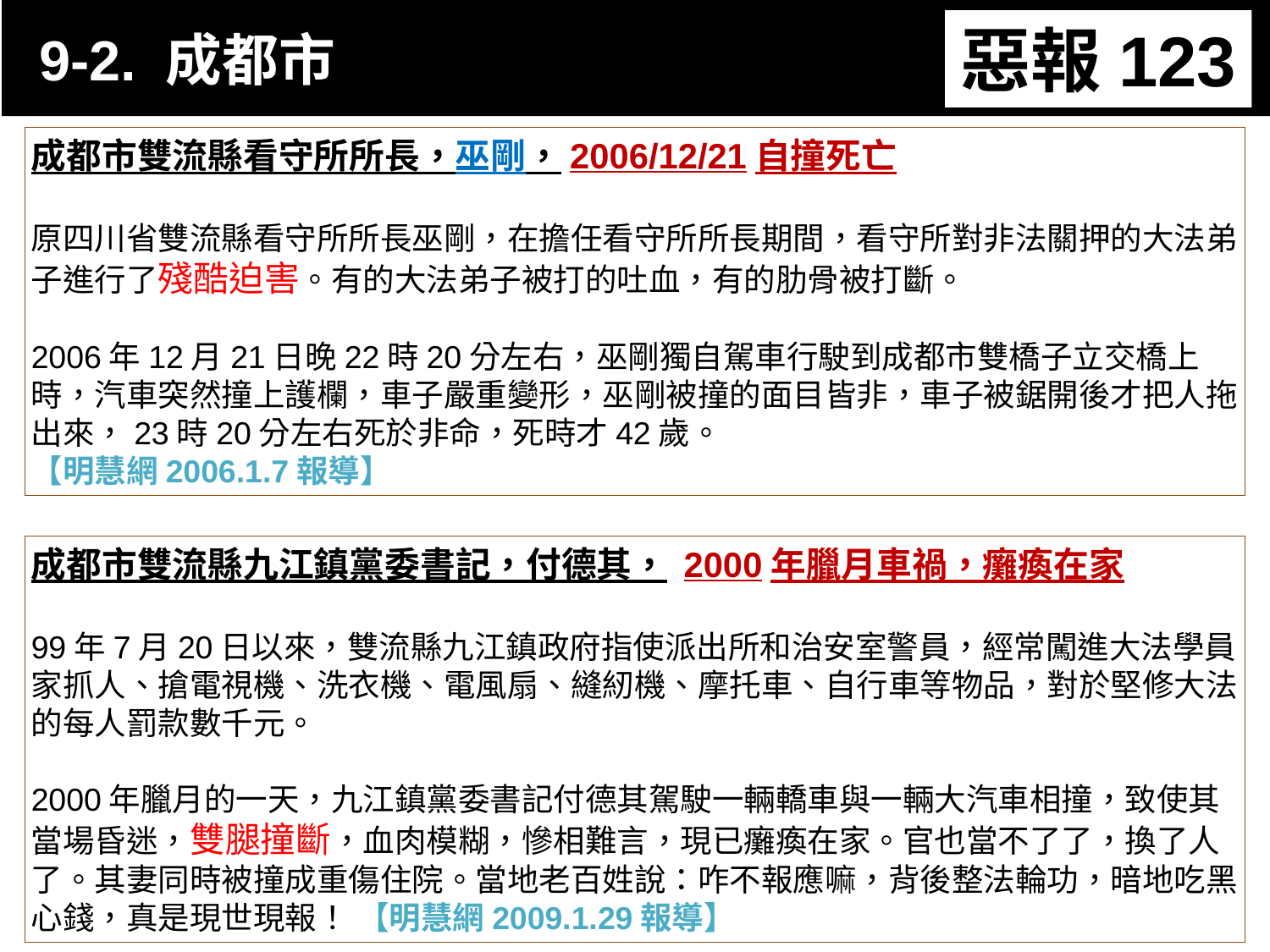

9-2. 成都市
惡報123

11-3. XX市官員惡報實例
成都市雙流縣看守所所長，巫剛，2006/12/21自撞死亡

原四川省雙流縣看守所所長巫剛，在擔任看守所所長期間，看守所對非法關押的大法弟子進行了殘酷迫害。有的大法弟子被打的吐血，有的肋骨被打斷。

2006年12月21日晚22時20分左右，巫剛獨自駕車行駛到成都市雙橋子立交橋上時，汽車突然撞上護欄，車子嚴重變形，巫剛被撞的面目皆非，車子被鋸開後才把人拖出來，23時20分左右死於非命，死時才42歲。
【明慧網2006.1.7報導】
成都市雙流縣九江鎮黨委書記，付德其， 2000年臘月車禍，癱瘓在家

99年7月20日以來，雙流縣九江鎮政府指使派出所和治安室警員，經常闖進大法學員家抓人、搶電視機、洗衣機、電風扇、縫紉機、摩托車、自行車等物品，對於堅修大法的每人罰款數千元。

2000年臘月的一天，九江鎮黨委書記付德其駕駛一輛轎車與一輛大汽車相撞，致使其當場昏迷，雙腿撞斷，血肉模糊，慘相難言，現已癱瘓在家。官也當不了了，換了人了。其妻同時被撞成重傷住院。當地老百姓說：咋不報應嘛，背後整法輪功，暗地吃黑心錢，真是現世現報！ 【明慧網2009.1.29報導】